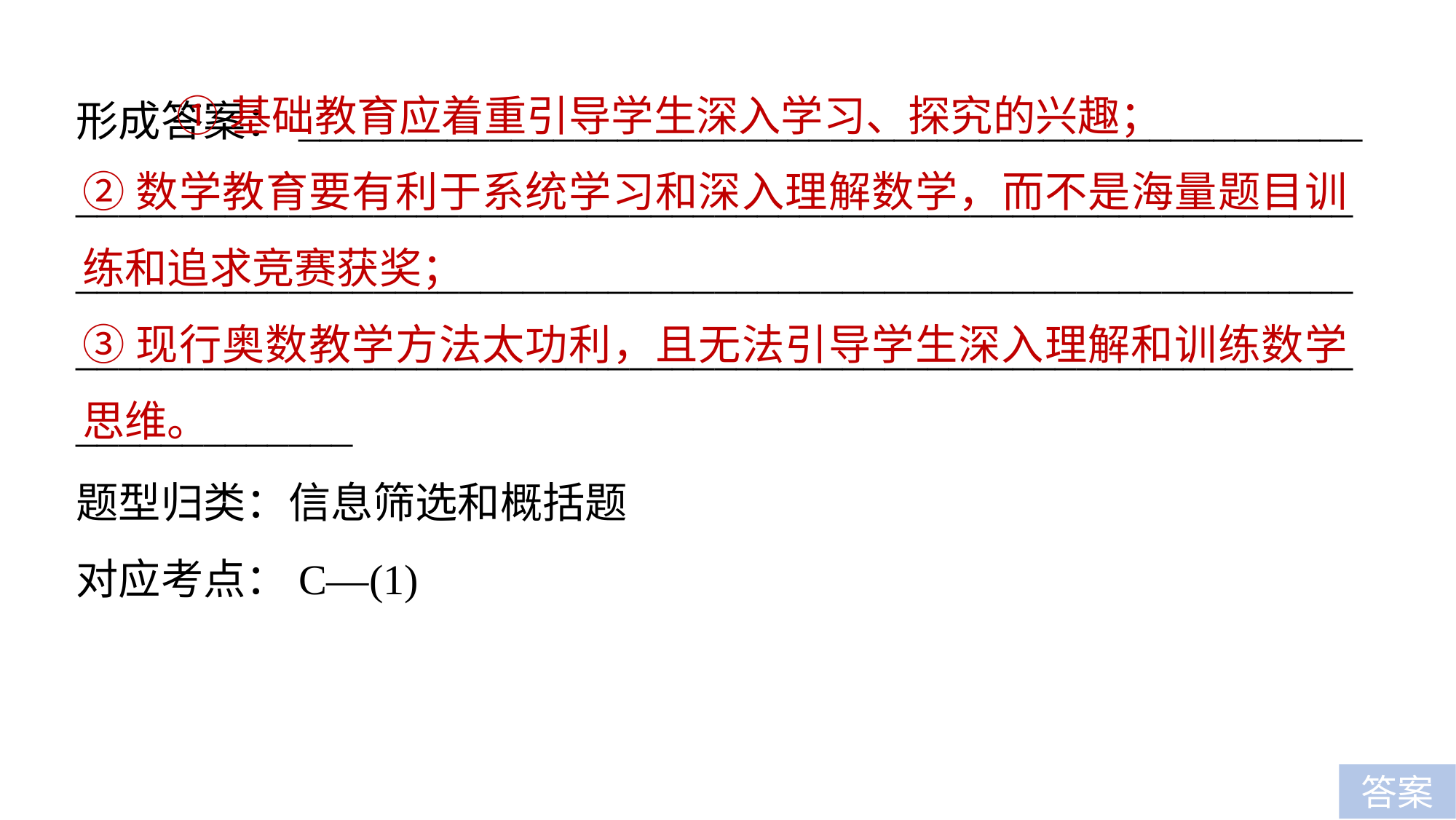

①基础教育应着重引导学生深入学习、探究的兴趣；
②数学教育要有利于系统学习和深入理解数学，而不是海量题目训练和追求竞赛获奖；
③现行奥数教学方法太功利，且无法引导学生深入理解和训练数学思维。
形成答案：__________________________________________________
_________________________________________________________________________________________________________________________________________________________________________________________________
题型归类：信息筛选和概括题
对应考点：C—(1)
答案